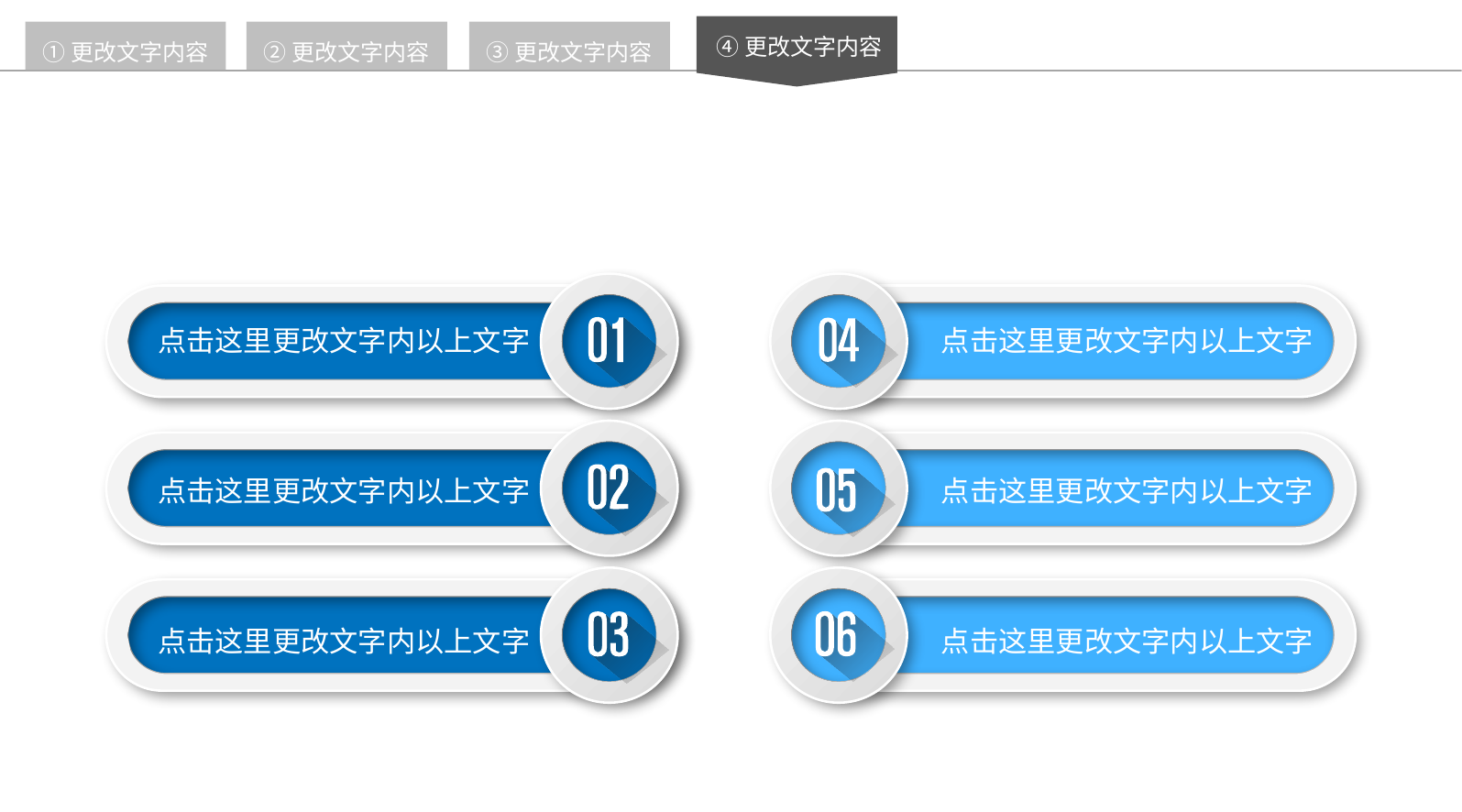

④更改文字内容

①更改文字内容

②更改文字内容

③更改文字内容

点击这里更改文字内以上文字

点击这里更改文字内以上文字

点击这里更改文字内以上文字

点击这里更改文字内以上文字

点击这里更改文字内以上文字

点击这里更改文字内以上文字